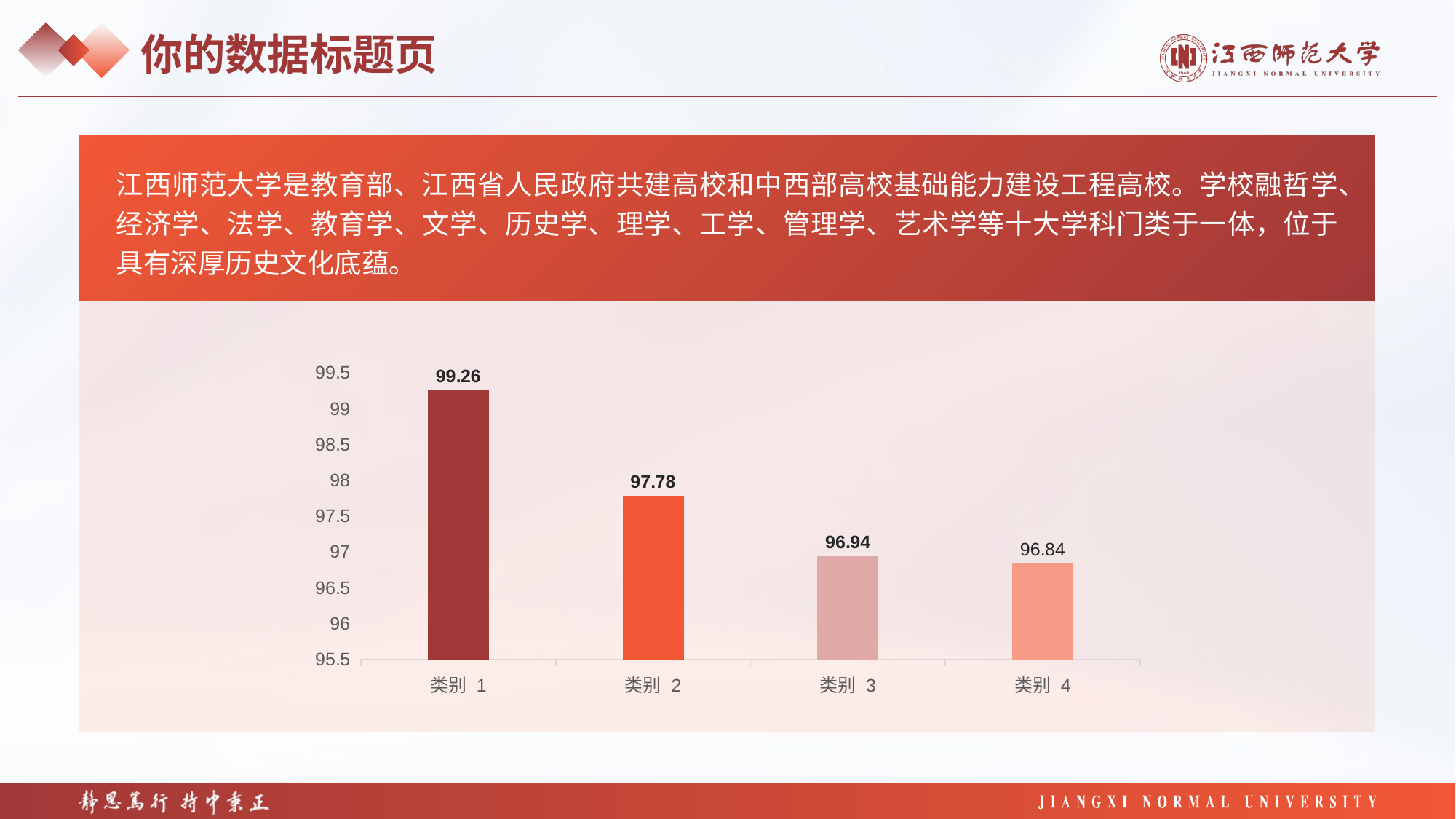

你的数据标题页

江西师范大学是教育部、江西省人民政府共建高校和中西部高校基础能力建设工程高校。学校融哲学、经济学、法学、教育学、文学、历史学、理学、工学、管理学、艺术学等十大学科门类于一体，位于具有深厚历史文化底蕴。

### Chart

| Category | 系列 1 |
|---|---|
| 类别 1 | 99.26 |
| 类别 2 | 97.78 |
| 类别 3 | 96.94 |
| 类别 4 | 96.84 |